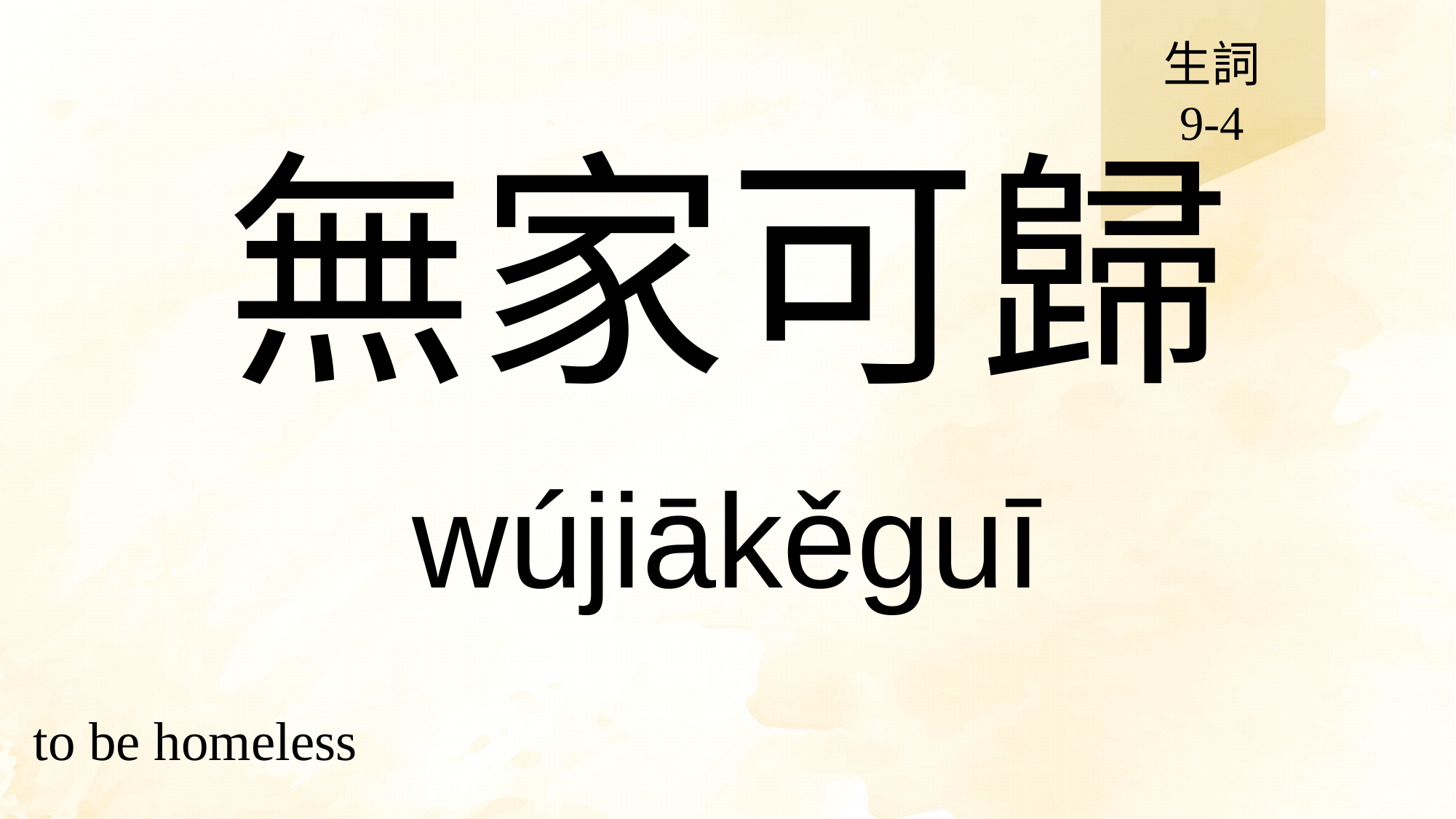

生詞
9-4
# 無家可歸
wújiākěguī
to be homeless